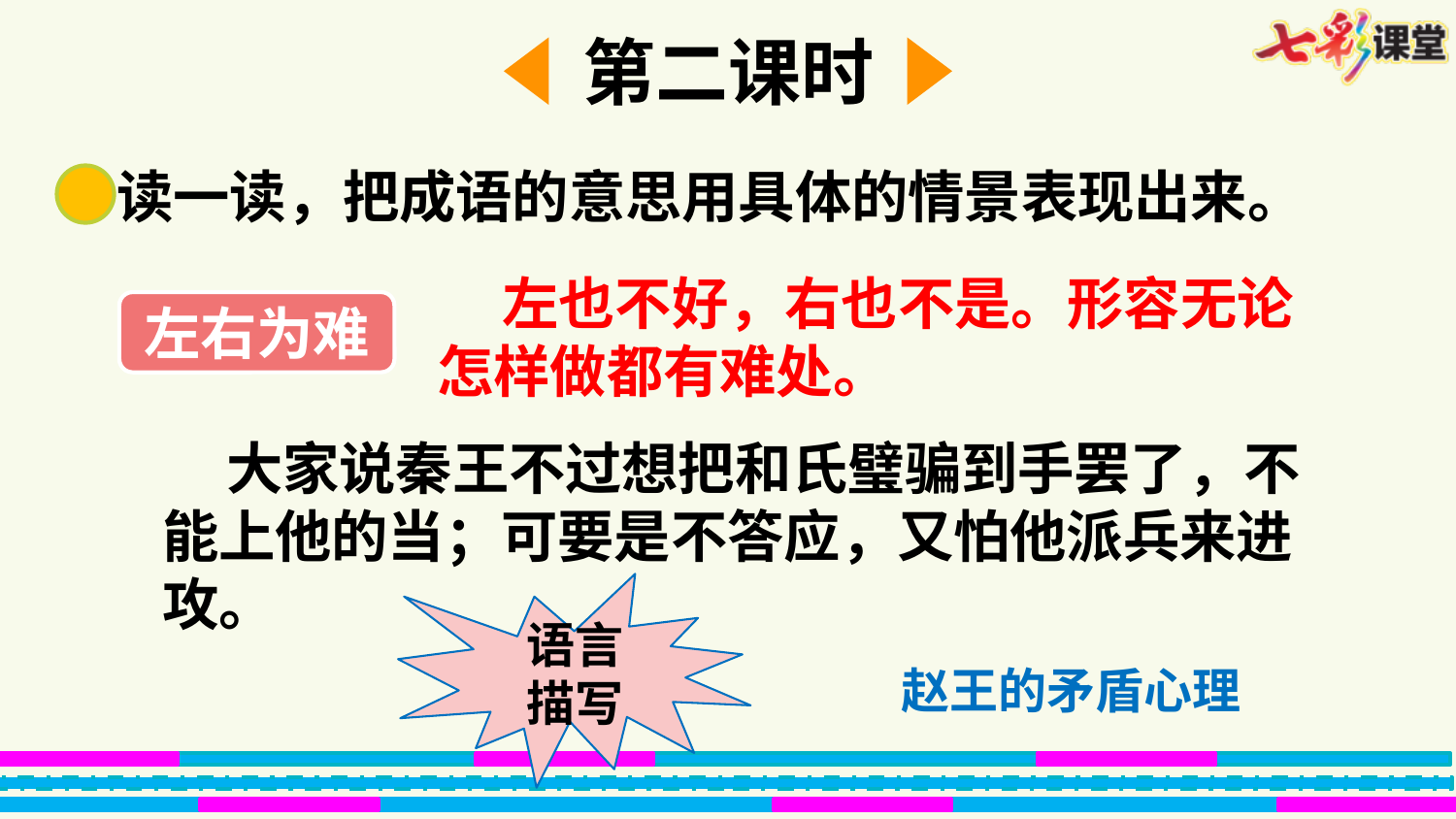

第二课时

读一读，把成语的意思用具体的情景表现出来。

    左也不好，右也不是。形容无论怎样做都有难处。
左右为难
    大家说秦王不过想把和氏璧骗到手罢了，不能上他的当；可要是不答应，又怕他派兵来进攻。

语言描写
赵王的矛盾心理